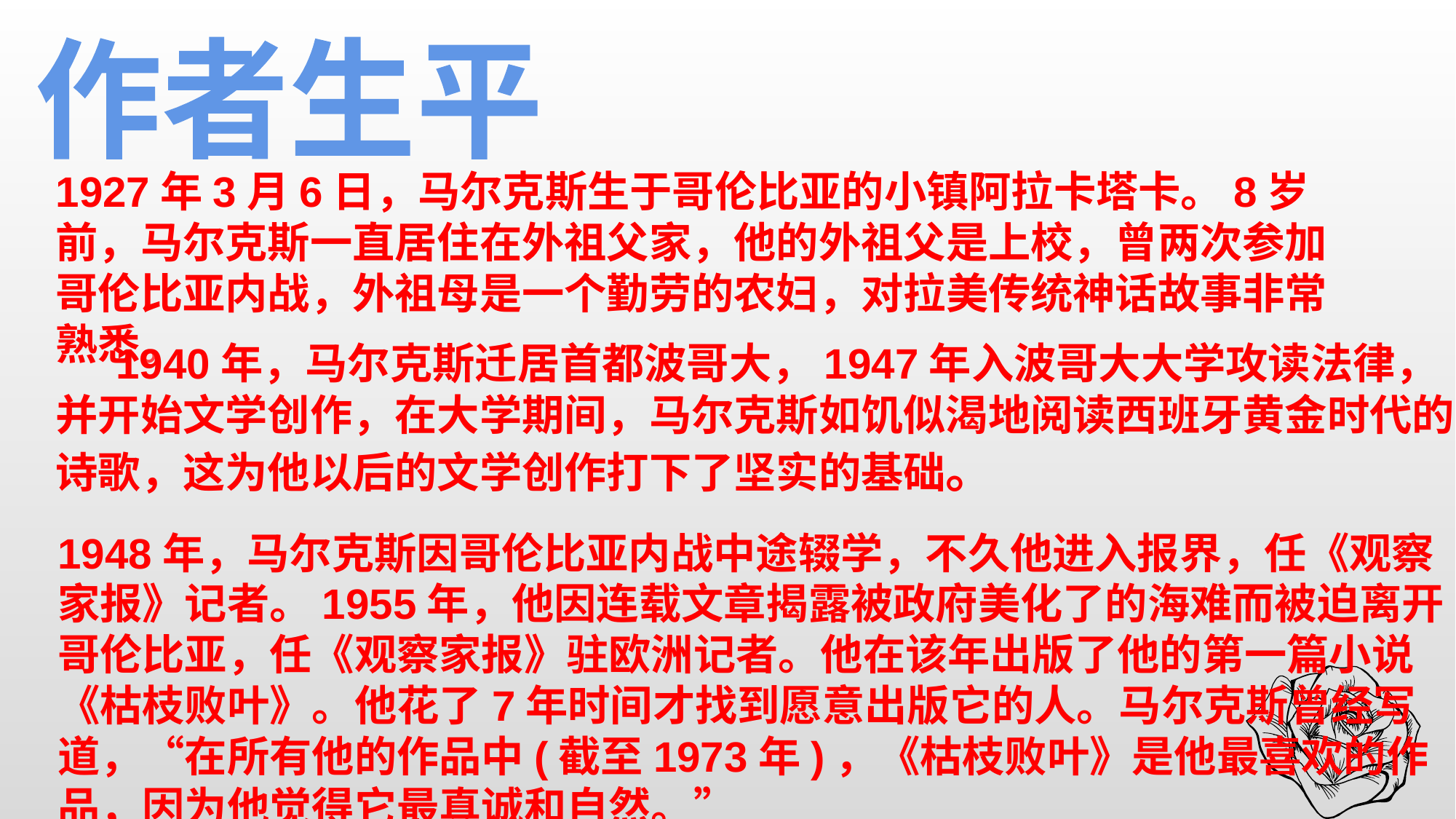

作者生平
1927年3月6日，马尔克斯生于哥伦比亚的小镇阿拉卡塔卡。8岁前，马尔克斯一直居住在外祖父家，他的外祖父是上校，曾两次参加哥伦比亚内战，外祖母是一个勤劳的农妇，对拉美传统神话故事非常熟悉。
　1940年，马尔克斯迁居首都波哥大，1947年入波哥大大学攻读法律，并开始文学创作，在大学期间，马尔克斯如饥似渴地阅读西班牙黄金时代的诗歌，这为他以后的文学创作打下了坚实的基础。

1948年，马尔克斯因哥伦比亚内战中途辍学，不久他进入报界，任《观察家报》记者。1955年，他因连载文章揭露被政府美化了的海难而被迫离开哥伦比亚，任《观察家报》驻欧洲记者。他在该年出版了他的第一篇小说《枯枝败叶》。他花了7年时间才找到愿意出版它的人。马尔克斯曾经写道，“在所有他的作品中(截至1973年)，《枯枝败叶》是他最喜欢的作品，因为他觉得它最真诚和自然。”